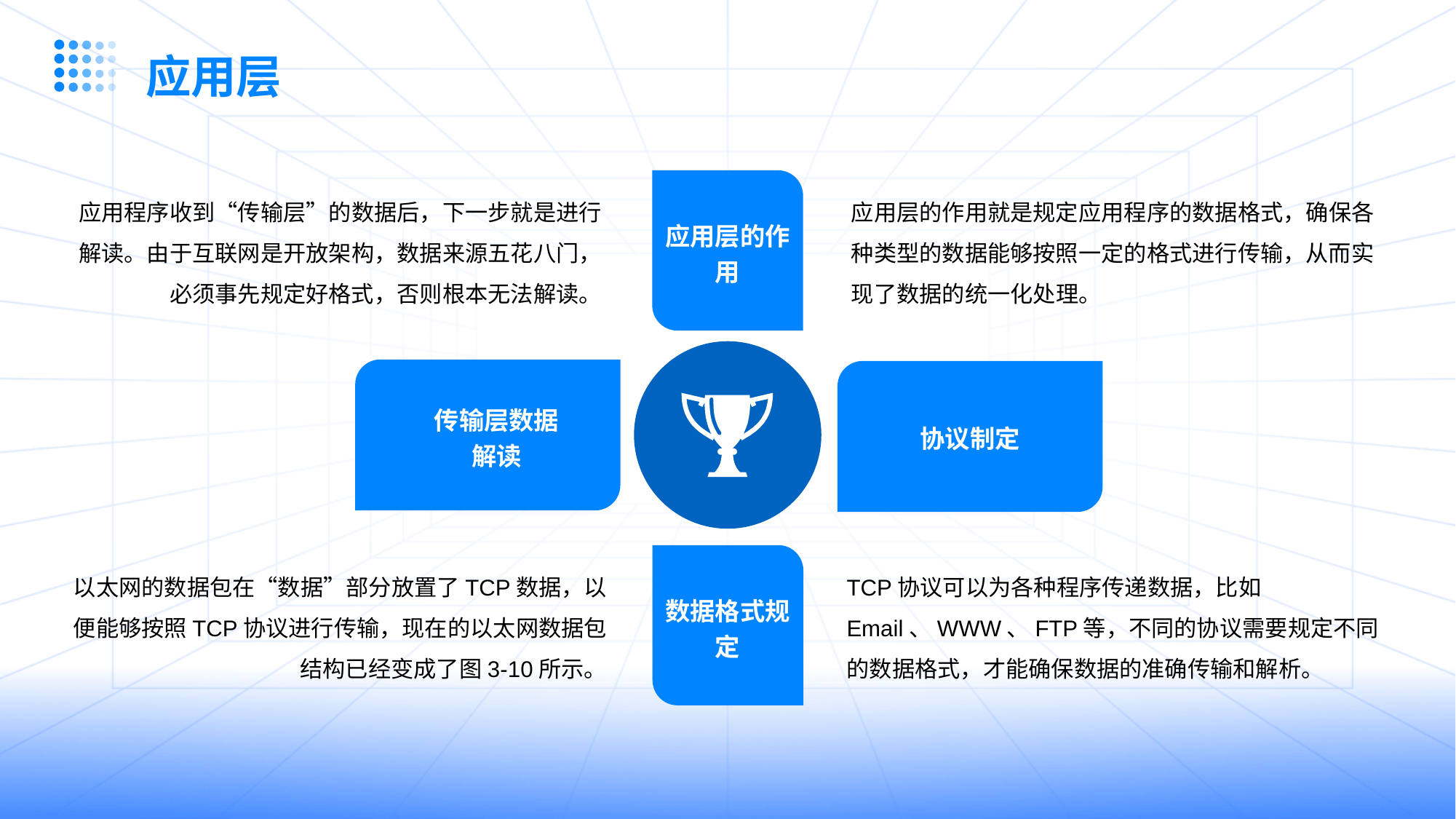

应用层

应用程序收到“传输层”的数据后，下一步就是进行解读。由于互联网是开放架构，数据来源五花八门，必须事先规定好格式，否则根本无法解读。
应用层的作用就是规定应用程序的数据格式，确保各种类型的数据能够按照一定的格式进行传输，从而实现了数据的统一化处理。

输入
标题
应用层的作用

传输层数据解读
协议制定
以太网的数据包在“数据”部分放置了TCP数据，以便能够按照TCP协议进行传输，现在的以太网数据包结构已经变成了图3-10所示。
TCP协议可以为各种程序传递数据，比如Email、WWW、FTP等，不同的协议需要规定不同的数据格式，才能确保数据的准确传输和解析。

数据格式规定